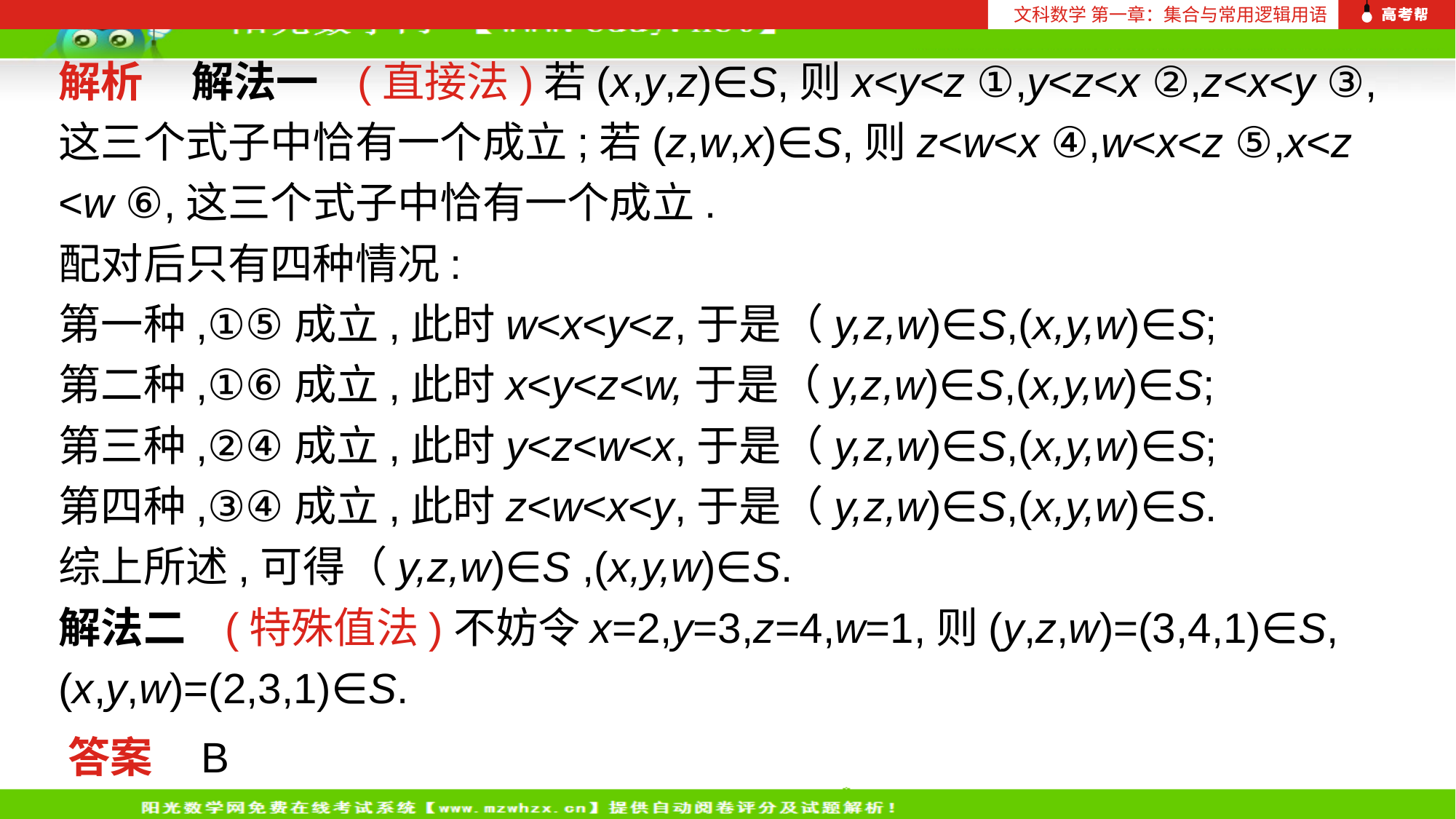

文科数学 第一章：集合与常用逻辑用语

解析     解法一   (直接法)若(x,y,z)∈S,则x<y<z ①,y<z<x ②,z<x<y ③,
这三个式子中恰有一个成立;若(z,w,x)∈S,则z<w<x ④,w<x<z ⑤,x<z
<w ⑥,这三个式子中恰有一个成立.
配对后只有四种情况:
第一种,①⑤成立,此时w<x<y<z,于是（y,z,w)∈S,(x,y,w)∈S;
第二种,①⑥成立,此时x<y<z<w,于是（y,z,w)∈S,(x,y,w)∈S;
第三种,②④成立,此时y<z<w<x,于是（y,z,w)∈S,(x,y,w)∈S;
第四种,③④成立,此时z<w<x<y,于是（y,z,w)∈S,(x,y,w)∈S.
综上所述,可得（y,z,w)∈S ,(x,y,w)∈S.
解法二   (特殊值法)不妨令x=2,y=3,z=4,w=1,则(y,z,w)=(3,4,1)∈S,
(x,y,w)=(2,3,1)∈S.
答案    B